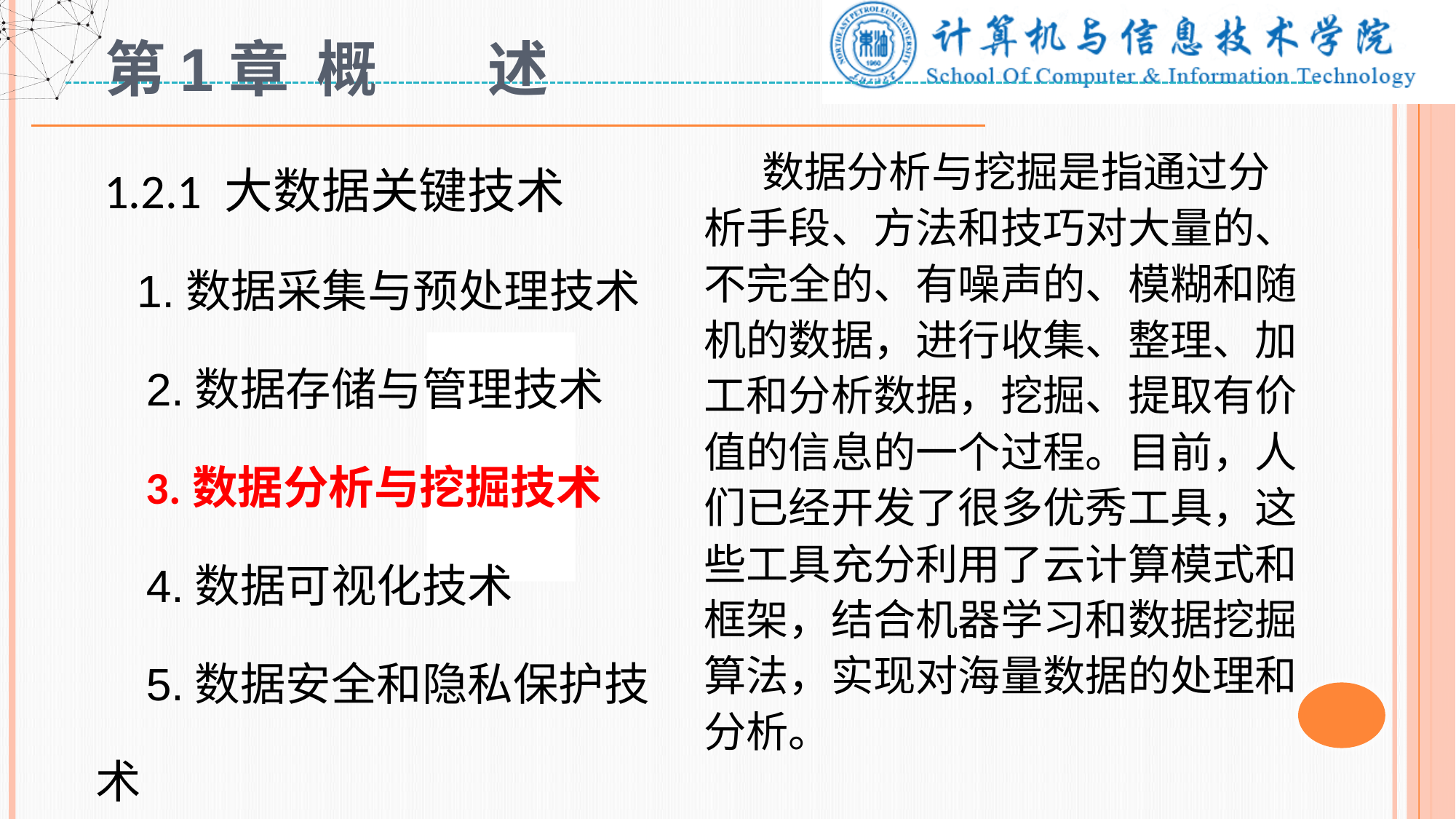

# 第1章  概        述
 1.2.1 大数据关键技术
     1.数据采集与预处理技术
    2.数据存储与管理技术
    3.数据分析与挖掘技术
    4.数据可视化技术
    5.数据安全和隐私保护技术

      数据分析与挖掘是指通过分析手段、方法和技巧对大量的、不完全的、有噪声的、模糊和随机的数据，进行收集、整理、加工和分析数据，挖掘、提取有价值的信息的一个过程。目前，人们已经开发了很多优秀工具，这些工具充分利用了云计算模式和框架，结合机器学习和数据挖掘算法，实现对海量数据的处理和分析。